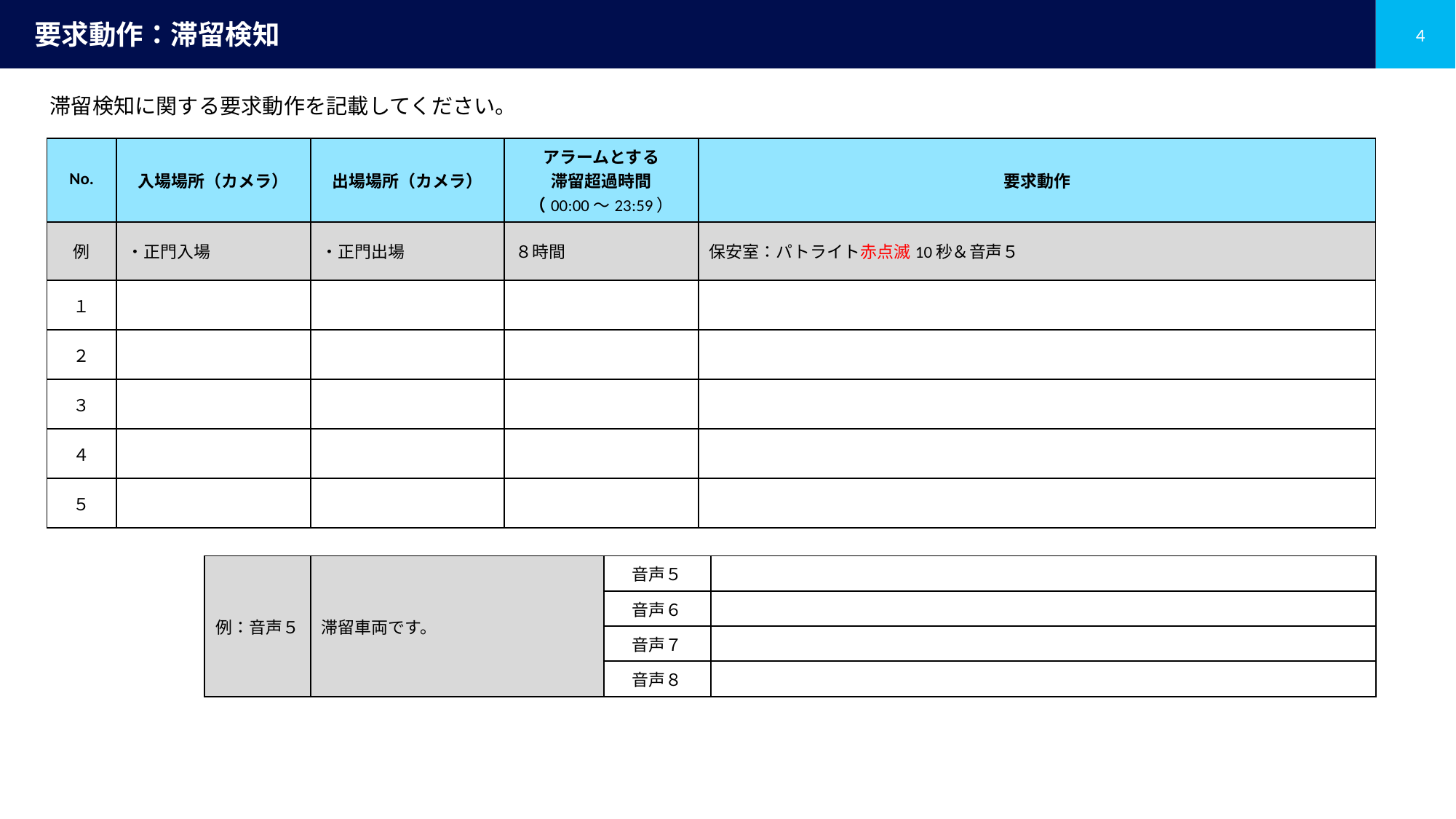

# 要求動作：滞留検知
滞留検知に関する要求動作を記載してください。
| No. | 入場場所（カメラ） | 出場場所（カメラ） | アラームとする 滞留超過時間 （00:00～23:59） | 要求動作 |
| --- | --- | --- | --- | --- |
| 例 | ・正門入場 | ・正門出場 | ８時間 | 保安室：パトライト赤点滅10秒＆音声５ |
| １ |  |  |  |  |
| ２ |  |  |  |  |
| ３ |  |  |  |  |
| ４ |  |  |  |  |
| ５ |  |  |  |  |
| 例：音声５ | 滞留車両です。 | 音声５ |  |
| --- | --- | --- | --- |
|  |  | 音声６ |  |
|  |  | 音声７ |  |
|  |  | 音声８ |  |